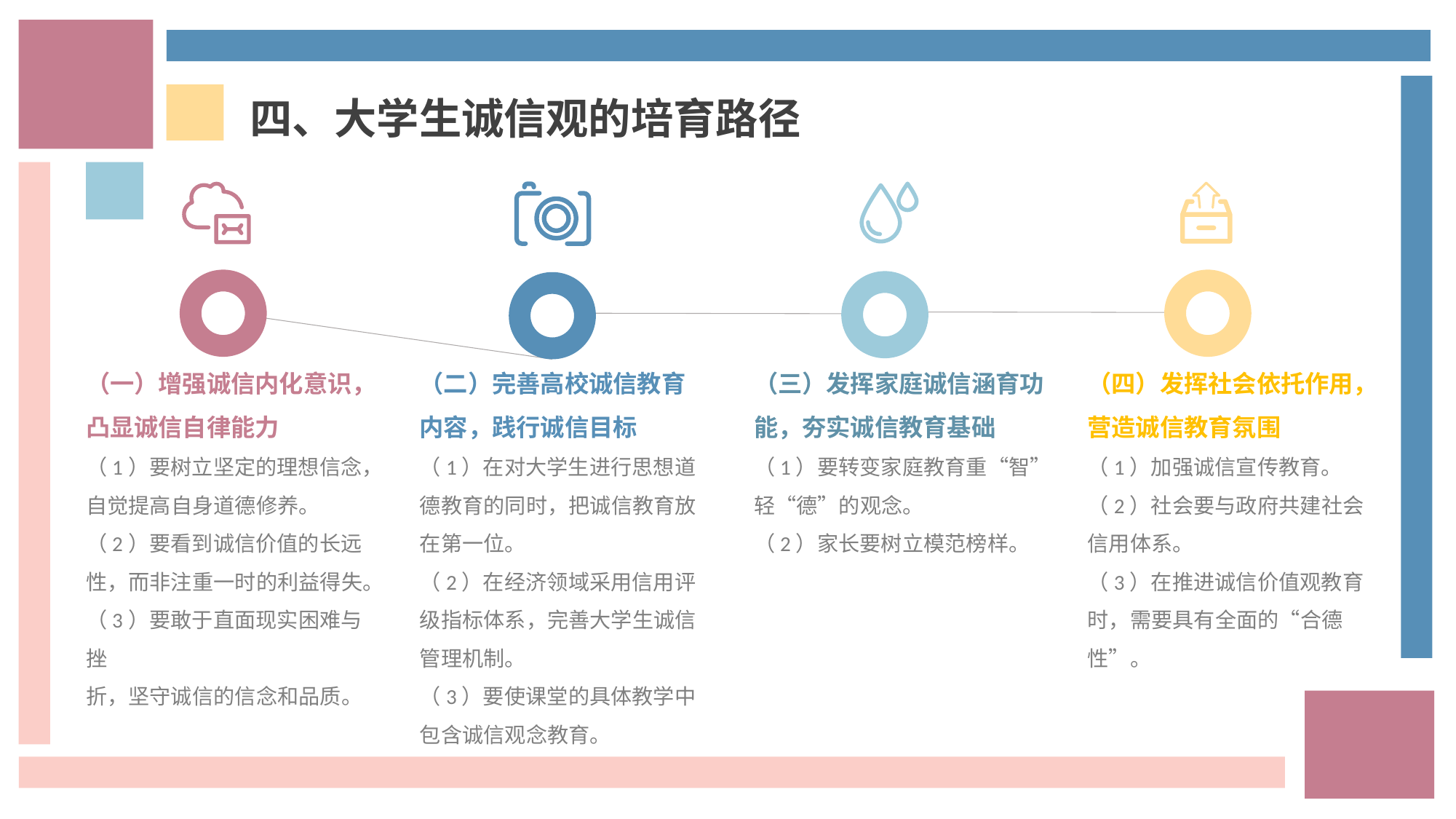

四、大学生诚信观的培育路径

（一）增强诚信内化意识，凸显诚信自律能力
（1）要树立坚定的理想信念，自觉提高自身道德修养。
（2）要看到诚信价值的长远性，而非注重一时的利益得失。
（3）要敢于直面现实困难与挫
折，坚守诚信的信念和品质。
（二）完善高校诚信教育内容，践行诚信目标
（1）在对大学生进行思想道德教育的同时，把诚信教育放在第一位。
（2）在经济领域采用信用评级指标体系，完善大学生诚信管理机制。
（3）要使课堂的具体教学中包含诚信观念教育。
（三）发挥家庭诚信涵育功能，夯实诚信教育基础
（1）要转变家庭教育重“智”轻“德”的观念。
（2）家长要树立模范榜样。
（四）发挥社会依托作用，营造诚信教育氛围
（1）加强诚信宣传教育。
（2）社会要与政府共建社会信用体系。
（3）在推进诚信价值观教育时，需要具有全面的“合德性”。